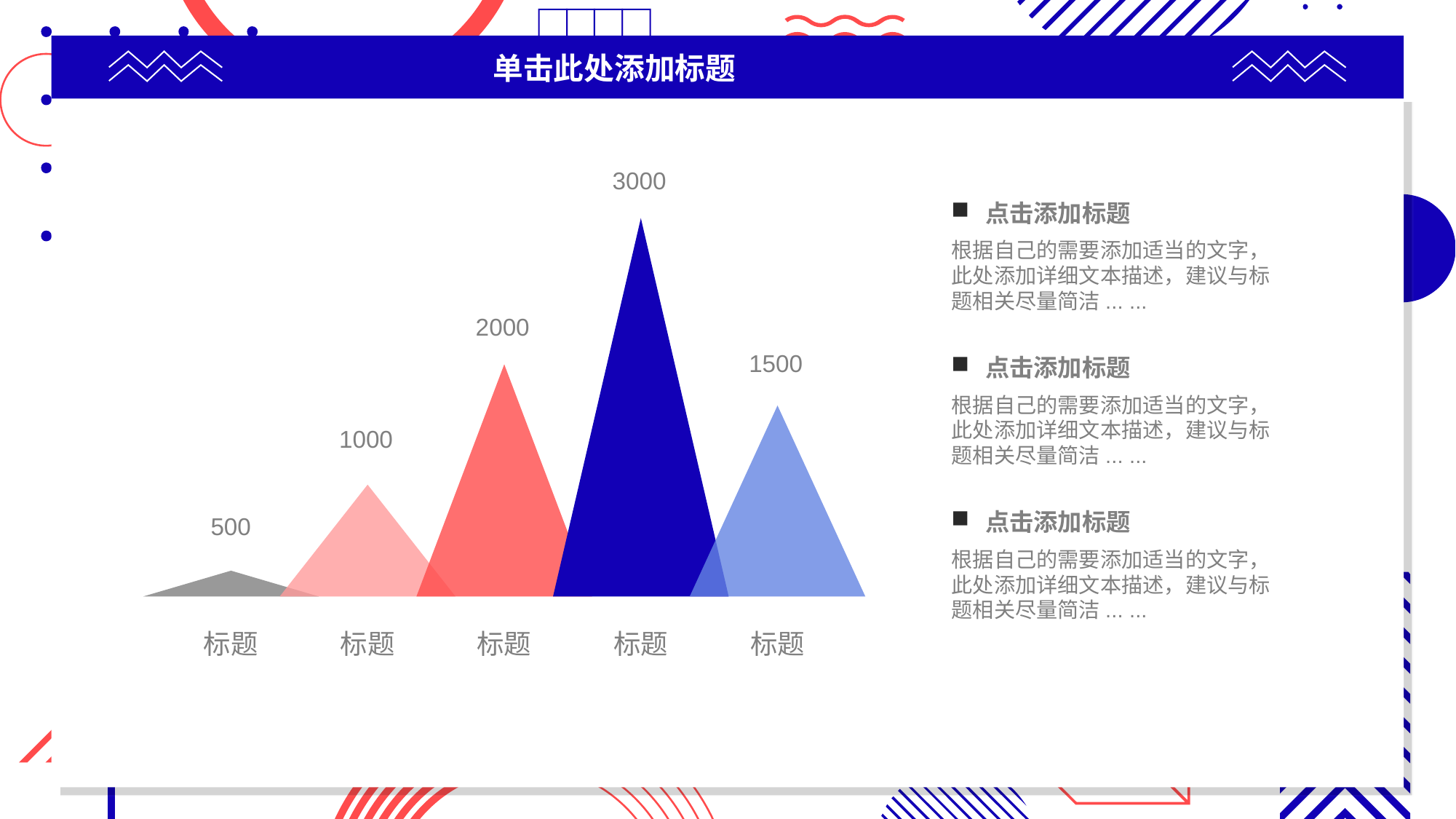

# 单击此处添加标题
3000
点击添加标题
根据自己的需要添加适当的文字，此处添加详细文本描述，建议与标题相关尽量简洁... ...

2000
1500
点击添加标题
根据自己的需要添加适当的文字，此处添加详细文本描述，建议与标题相关尽量简洁... ...

1000

500
点击添加标题
根据自己的需要添加适当的文字，此处添加详细文本描述，建议与标题相关尽量简洁... ...

标题
标题
标题
标题
标题